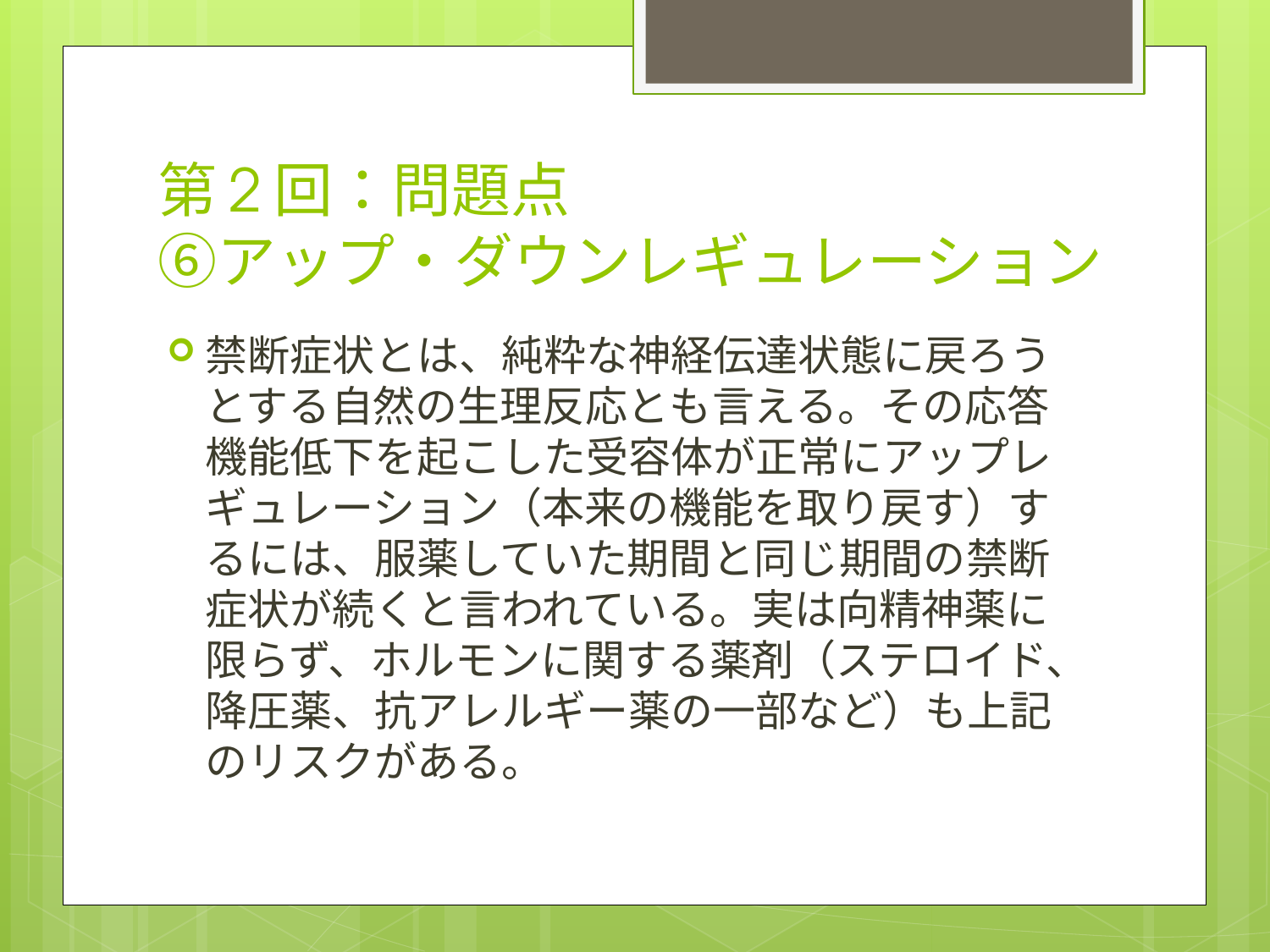

# 第2回：問題点 ⑥アップ・ダウンレギュレーション
禁断症状とは、純粋な神経伝達状態に戻ろうとする自然の生理反応とも言える。その応答機能低下を起こした受容体が正常にアップレギュレーション（本来の機能を取り戻す）するには、服薬していた期間と同じ期間の禁断症状が続くと言われている。実は向精神薬に限らず、ホルモンに関する薬剤（ステロイド、降圧薬、抗アレルギー薬の一部など）も上記のリスクがある。